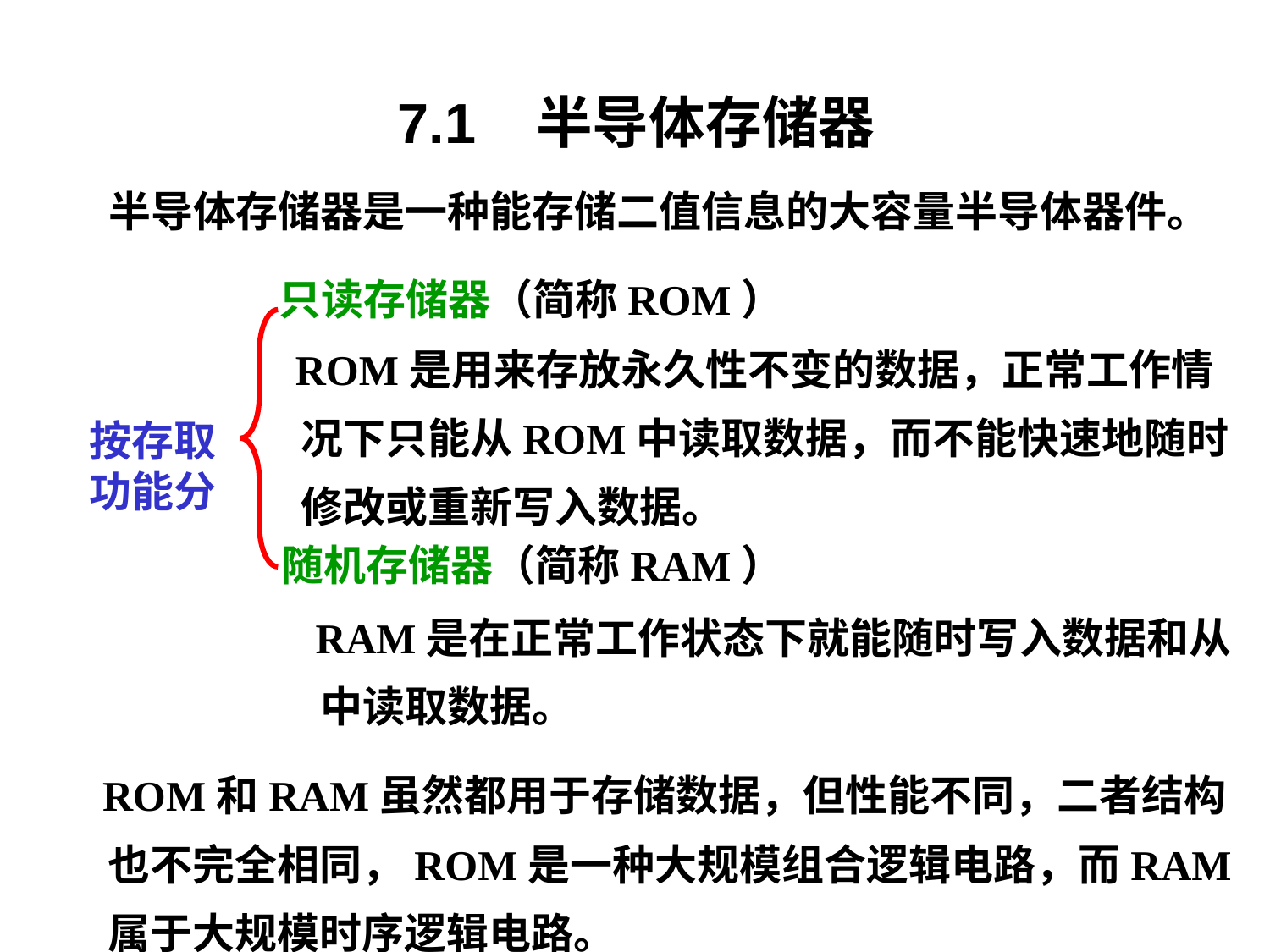

# 7.1   半导体存储器
    半导体存储器是一种能存储二值信息的大容量半导体器件。

只读存储器（简称ROM）

    ROM是用来存放永久性不变的数据，正常工作情况下只能从ROM中读取数据，而不能快速地随时修改或重新写入数据。
按存取
功能分
随机存储器（简称RAM）
    RAM是在正常工作状态下就能随时写入数据和从中读取数据。
    ROM和RAM虽然都用于存储数据，但性能不同，二者结构也不完全相同，ROM是一种大规模组合逻辑电路，而RAM属于大规模时序逻辑电路。